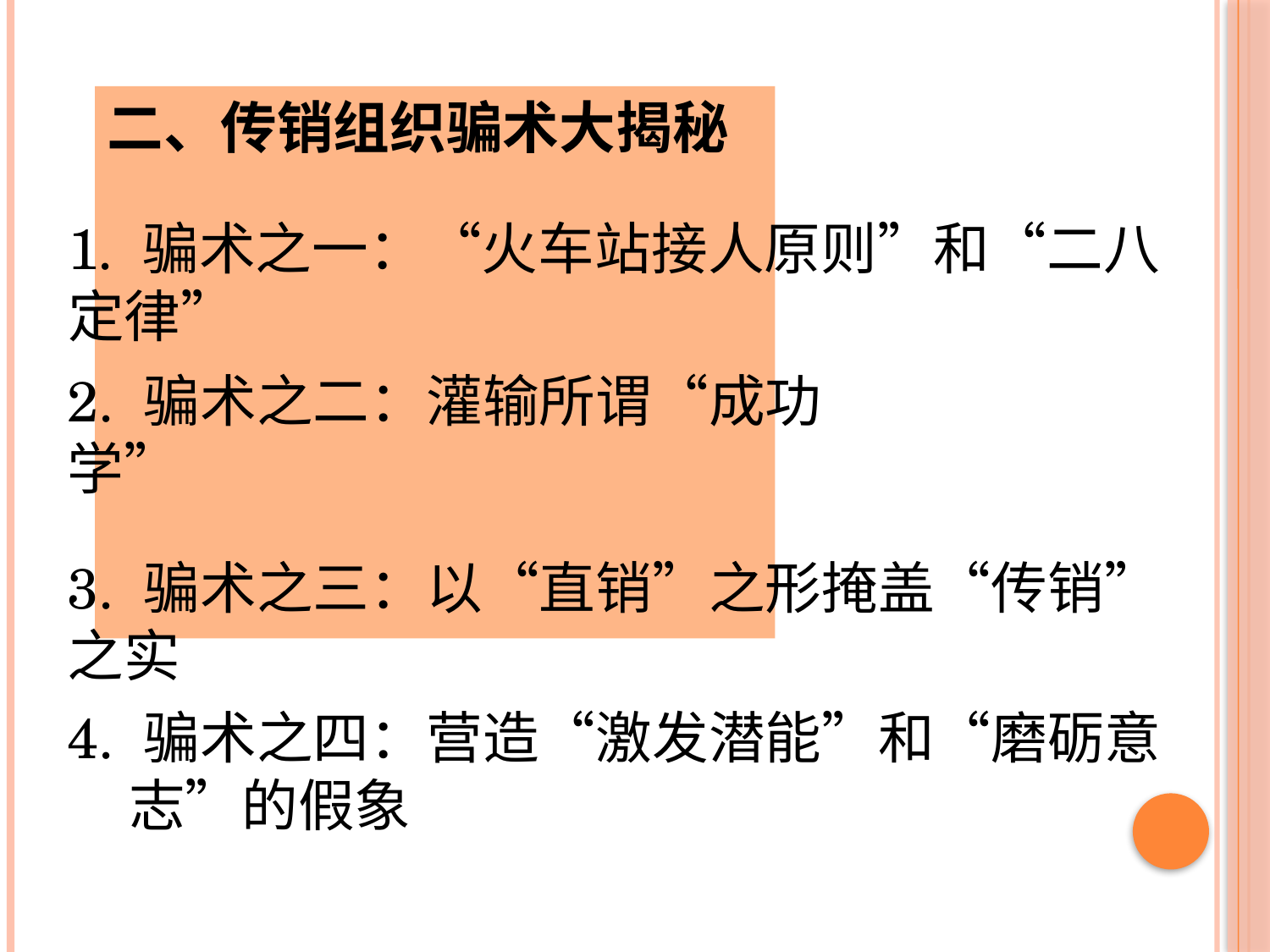

二、传销组织骗术大揭秘
1. 骗术之一：“火车站接人原则”和“二八定律”
2. 骗术之二：灌输所谓“成功学”
3. 骗术之三：以“直销”之形掩盖“传销”之实
4. 骗术之四：营造“激发潜能”和“磨砺意志”的假象